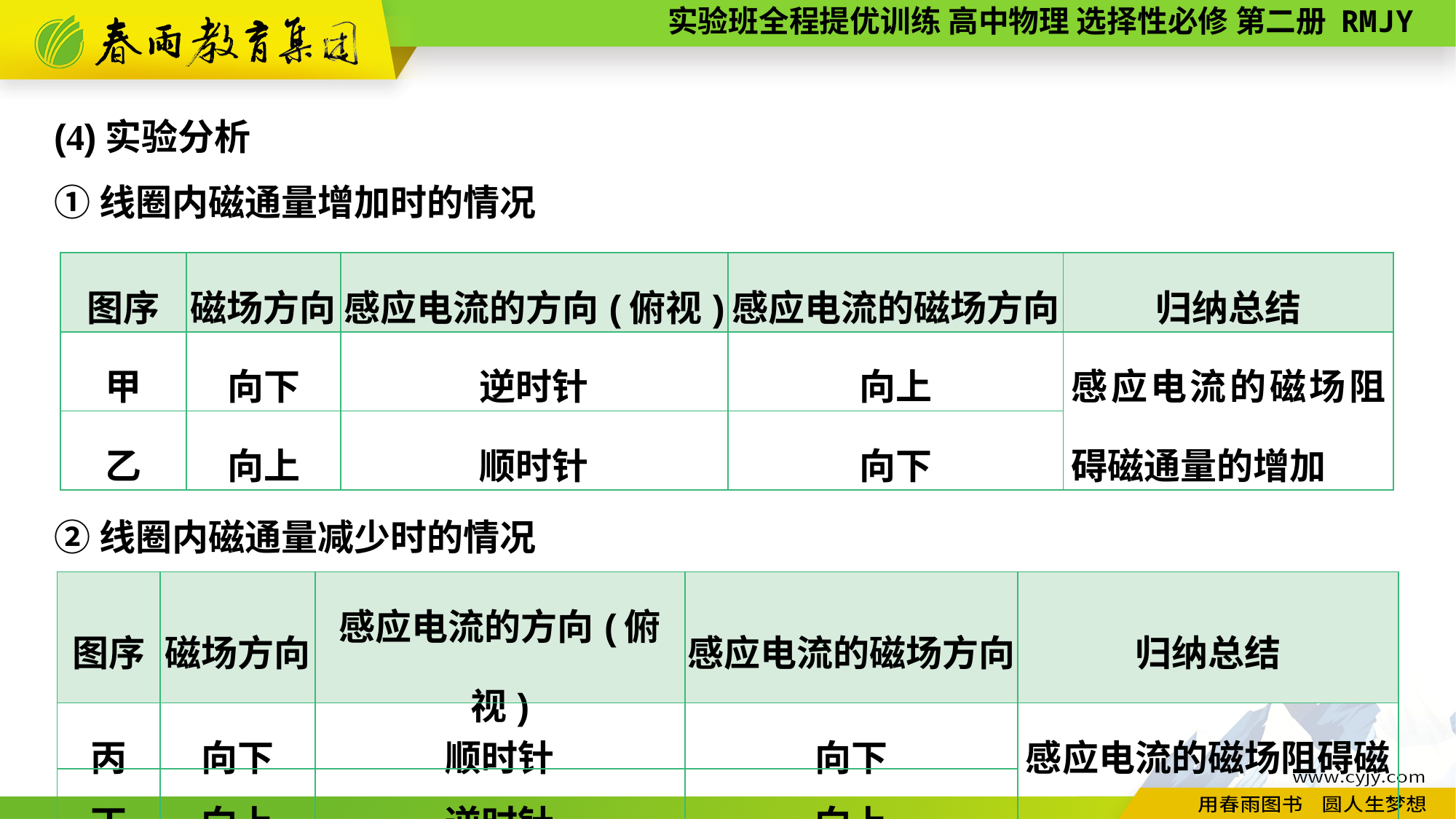

(4)实验分析
①线圈内磁通量增加时的情况
| 图序 | 磁场方向 | 感应电流的方向(俯视) | 感应电流的磁场方向 | 归纳总结 |
| --- | --- | --- | --- | --- |
| 甲 | 向下 | 逆时针 | 向上 | 感应电流的磁场阻碍磁通量的增加 |
| 乙 | 向上 | 顺时针 | 向下 |  |
②线圈内磁通量减少时的情况

| 图序 | 磁场方向 | 感应电流的方向(俯视) | 感应电流的磁场方向 | 归纳总结 |
| --- | --- | --- | --- | --- |
| 丙 | 向下 | 顺时针 | 向下 | 感应电流的磁场阻碍磁通量的减少 |
| 丁 | 向上 | 逆时针 | 向上 |  |